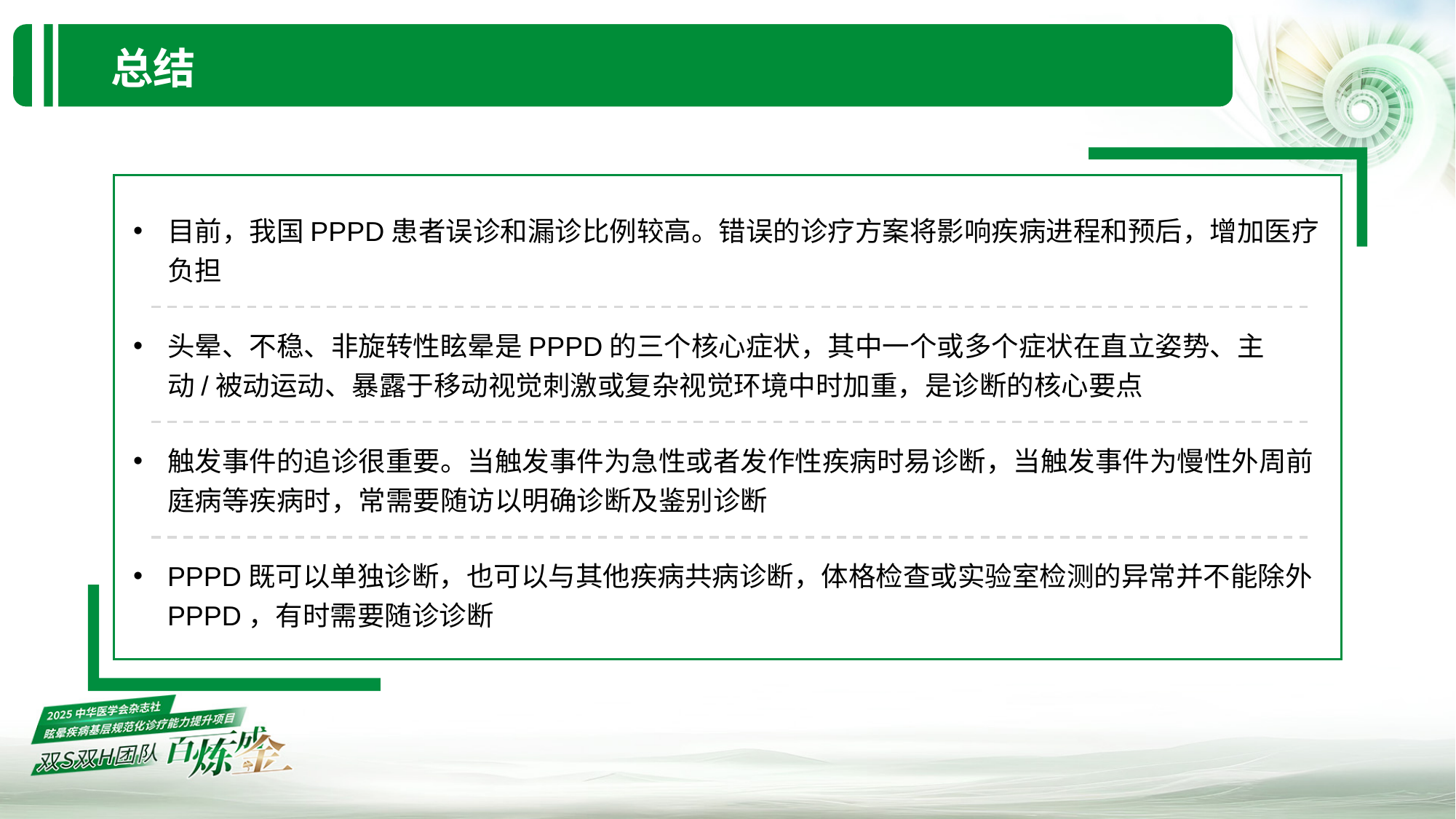

总结

目前，我国PPPD患者误诊和漏诊比例较高。错误的诊疗方案将影响疾病进程和预后，增加医疗负担
头晕、不稳、非旋转性眩晕是PPPD的三个核心症状，其中一个或多个症状在直立姿势、主动/被动运动、暴露于移动视觉刺激或复杂视觉环境中时加重，是诊断的核心要点
触发事件的追诊很重要。当触发事件为急性或者发作性疾病时易诊断，当触发事件为慢性外周前庭病等疾病时，常需要随访以明确诊断及鉴别诊断
PPPD既可以单独诊断，也可以与其他疾病共病诊断，体格检查或实验室检测的异常并不能除外PPPD，有时需要随诊诊断